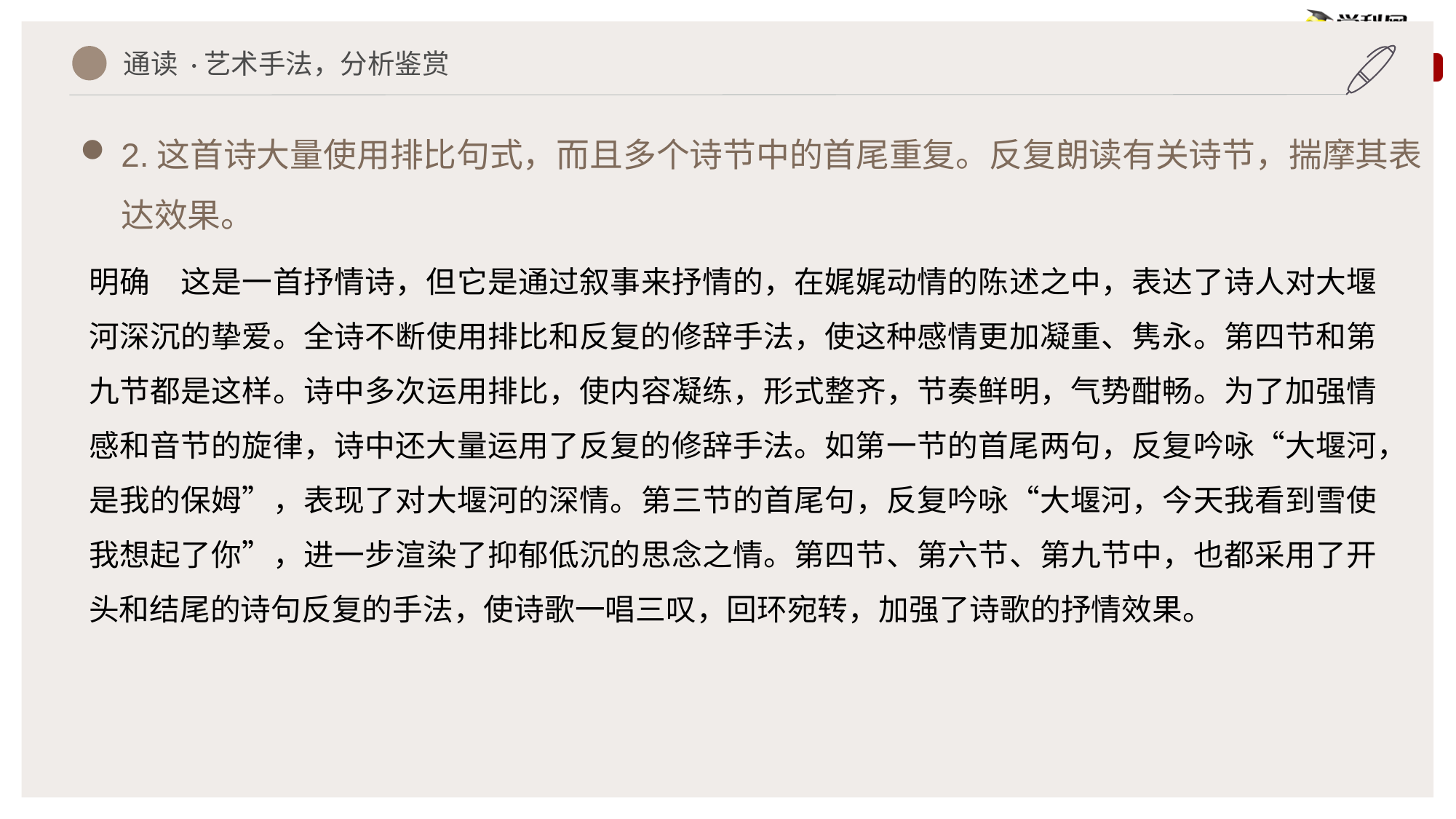

通读 ·艺术手法，分析鉴赏

2.这首诗大量使用排比句式，而且多个诗节中的首尾重复。反复朗读有关诗节，揣摩其表达效果。
明确　这是一首抒情诗，但它是通过叙事来抒情的，在娓娓动情的陈述之中，表达了诗人对大堰河深沉的挚爱。全诗不断使用排比和反复的修辞手法，使这种感情更加凝重、隽永。第四节和第九节都是这样。诗中多次运用排比，使内容凝练，形式整齐，节奏鲜明，气势酣畅。为了加强情感和音节的旋律，诗中还大量运用了反复的修辞手法。如第一节的首尾两句，反复吟咏“大堰河，是我的保姆”，表现了对大堰河的深情。第三节的首尾句，反复吟咏“大堰河，今天我看到雪使我想起了你”，进一步渲染了抑郁低沉的思念之情。第四节、第六节、第九节中，也都采用了开头和结尾的诗句反复的手法，使诗歌一唱三叹，回环宛转，加强了诗歌的抒情效果。